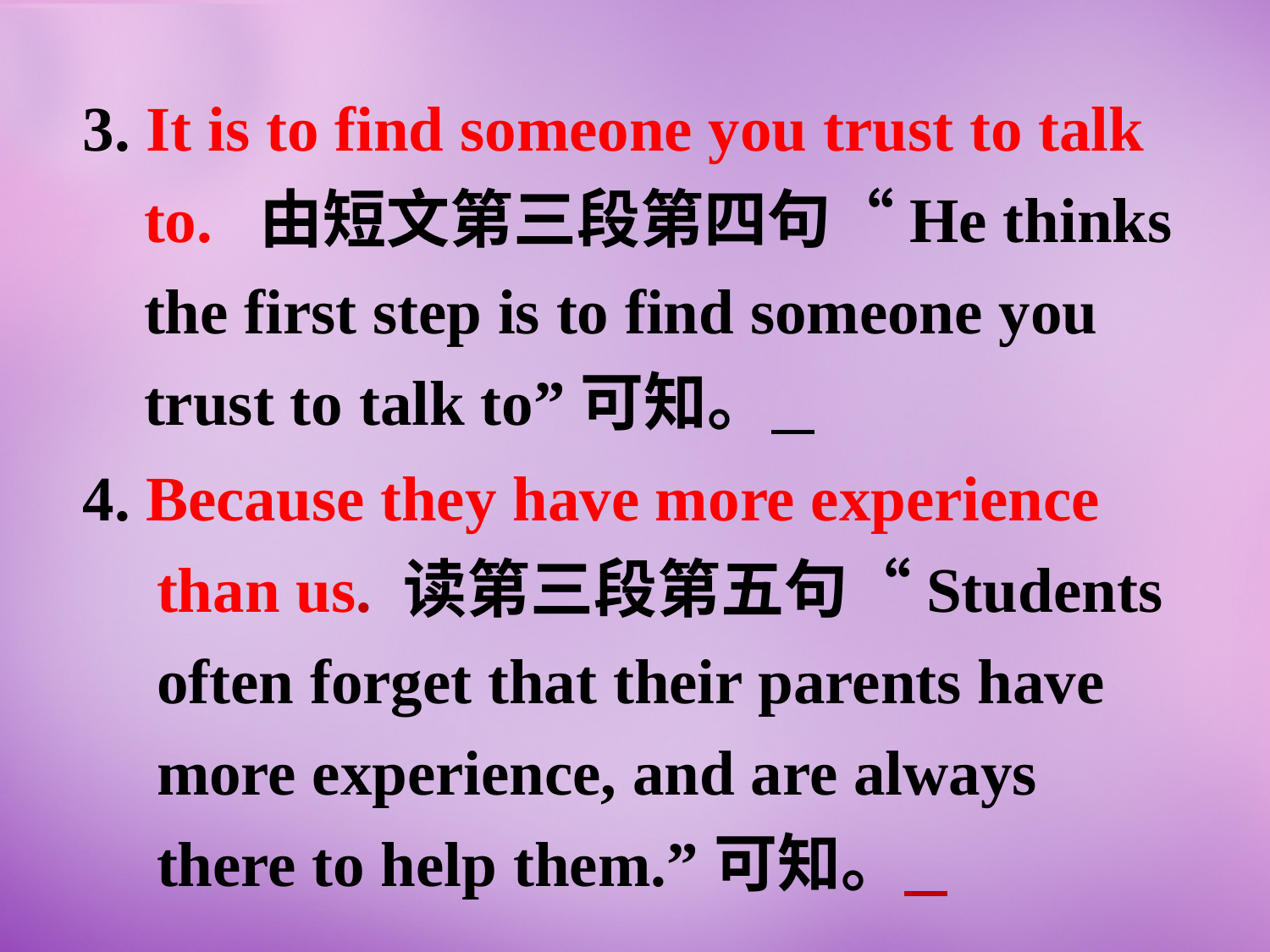

3. It is to find someone you trust to talk to.  由短文第三段第四句“He thinks the first step is to find someone you trust to talk to”可知。
4. Because they have more experience than us. 读第三段第五句“Students often forget that their parents have more experience, and are always there to help them.”可知。